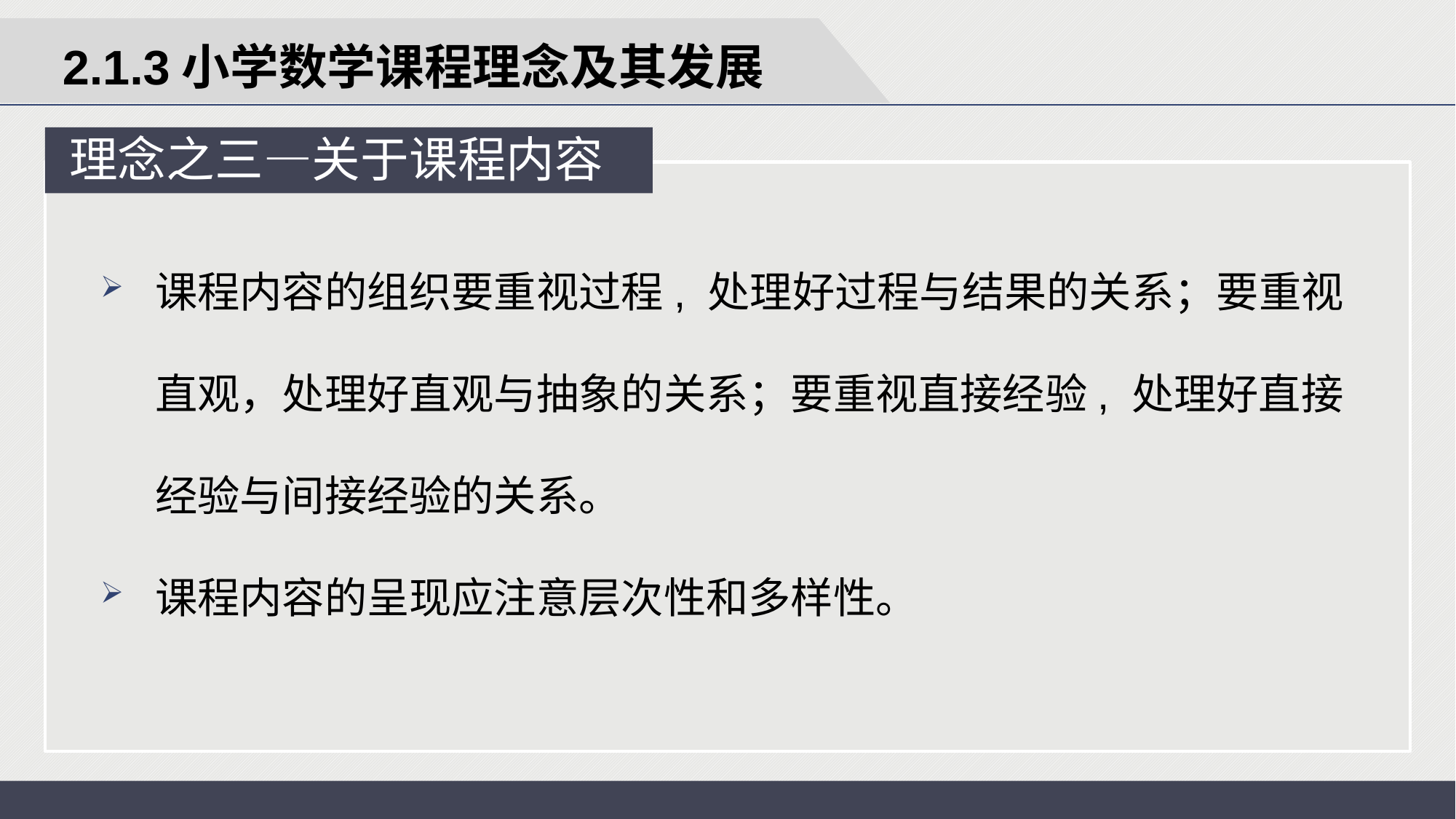

2.1.3小学数学课程理念及其发展
理念之三—关于课程内容

课程内容的组织要重视过程, 处理好过程与结果的关系；要重视 直观，处理好直观与抽象的关系；要重视直接经验, 处理好直接经验与间接经验的关系。
课程内容的呈现应注意层次性和多样性。